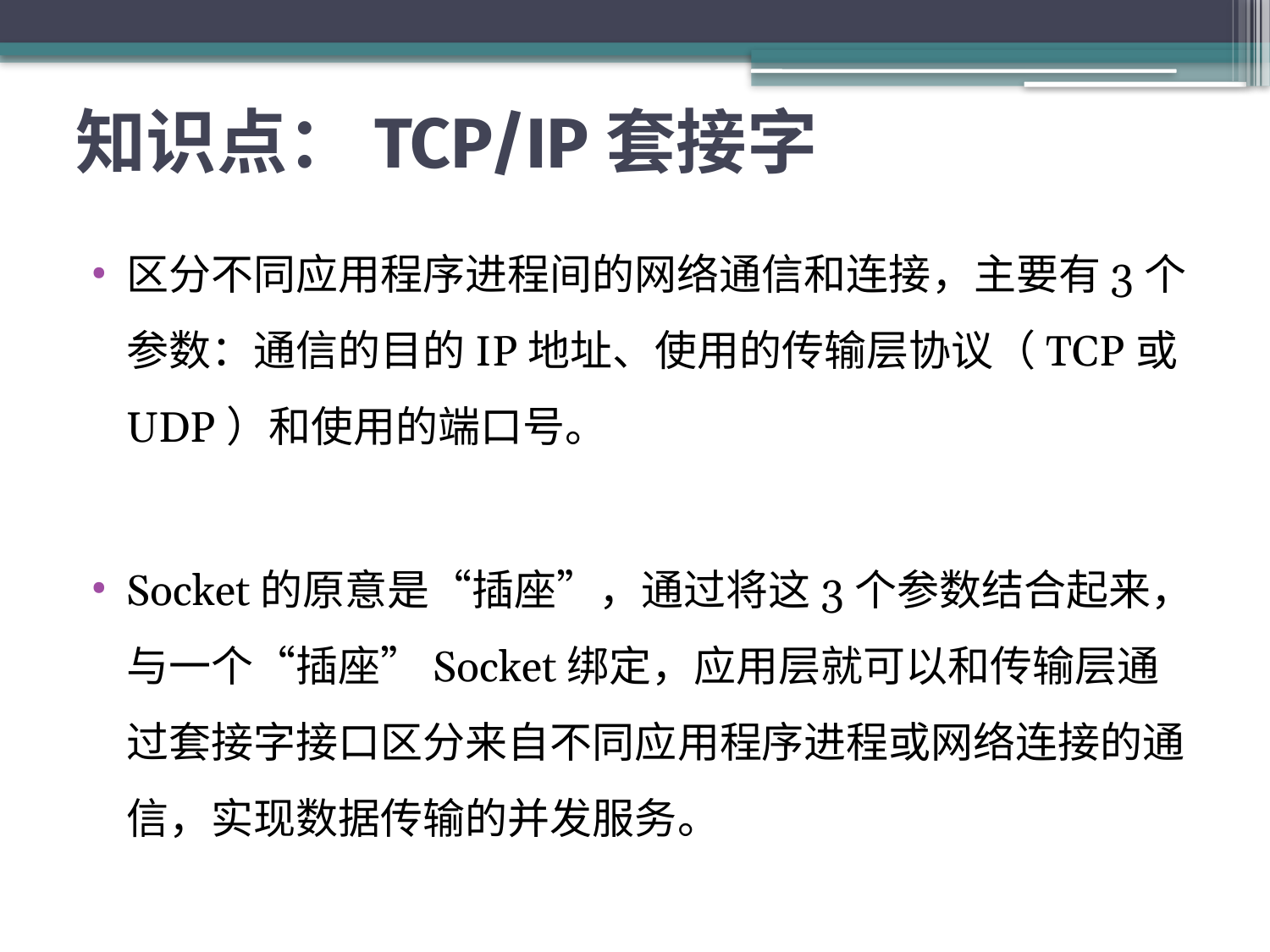

# 知识点：TCP/IP套接字
区分不同应用程序进程间的网络通信和连接，主要有3个参数：通信的目的IP地址、使用的传输层协议（TCP或UDP）和使用的端口号。

Socket的原意是“插座”，通过将这3个参数结合起来，与一个“插座”Socket绑定，应用层就可以和传输层通过套接字接口区分来自不同应用程序进程或网络连接的通信，实现数据传输的并发服务。